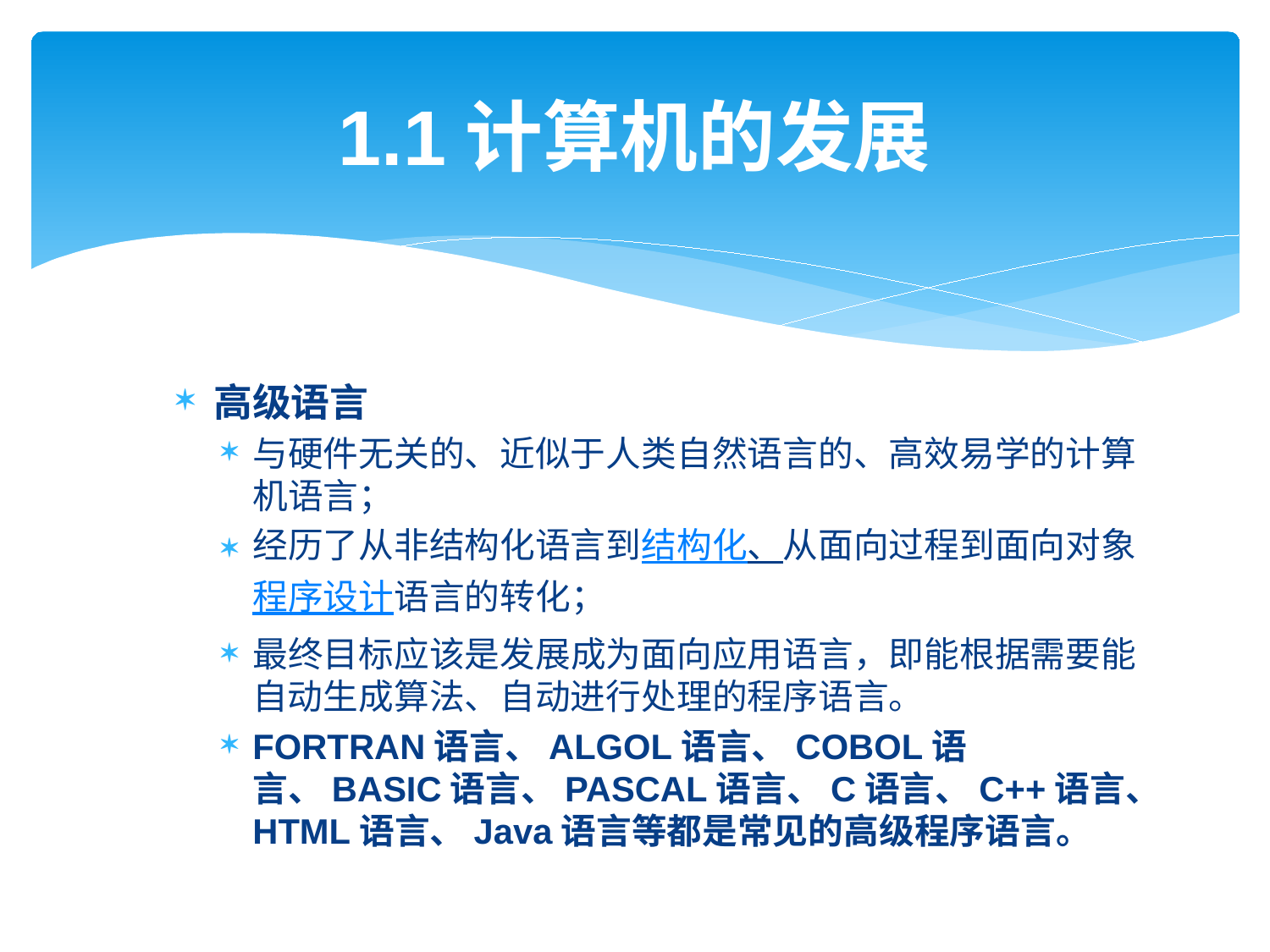

# 1.1计算机的发展
高级语言
与硬件无关的、近似于人类自然语言的、高效易学的计算机语言；
经历了从非结构化语言到结构化、从面向过程到面向对象程序设计语言的转化；
最终目标应该是发展成为面向应用语言，即能根据需要能自动生成算法、自动进行处理的程序语言。
FORTRAN语言、ALGOL语言、COBOL语言、BASIC语言、PASCAL语言、C语言、C++语言、HTML语言、Java语言等都是常见的高级程序语言。